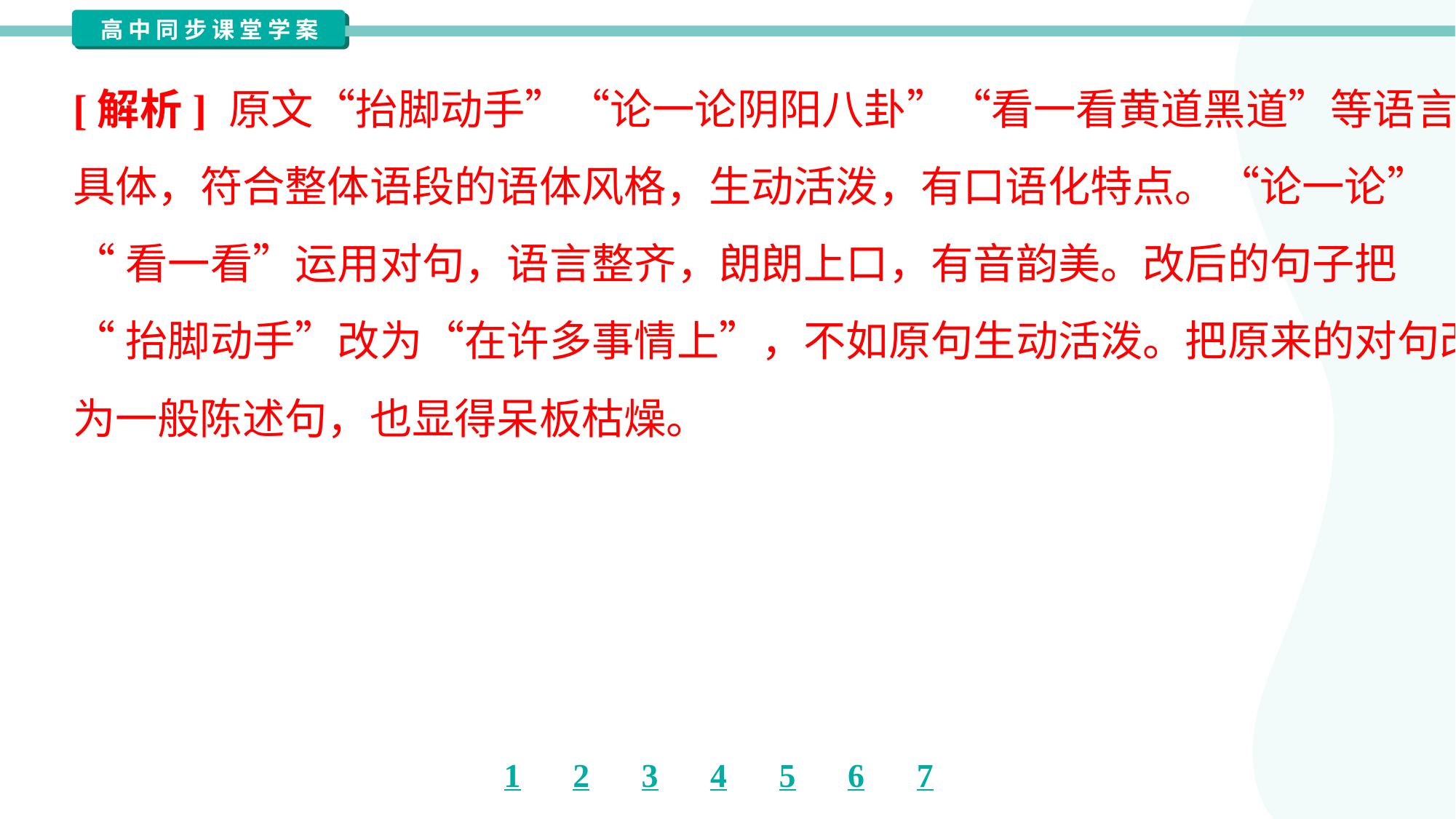

[解析] 原文“抬脚动手”“论一论阴阳八卦”“看一看黄道黑道”等语言丰满
具体，符合整体语段的语体风格，生动活泼，有口语化特点。“论一论”
“看一看”运用对句，语言整齐，朗朗上口，有音韵美。改后的句子把
“抬脚动手”改为“在许多事情上”，不如原句生动活泼。把原来的对句改
为一般陈述句，也显得呆板枯燥。